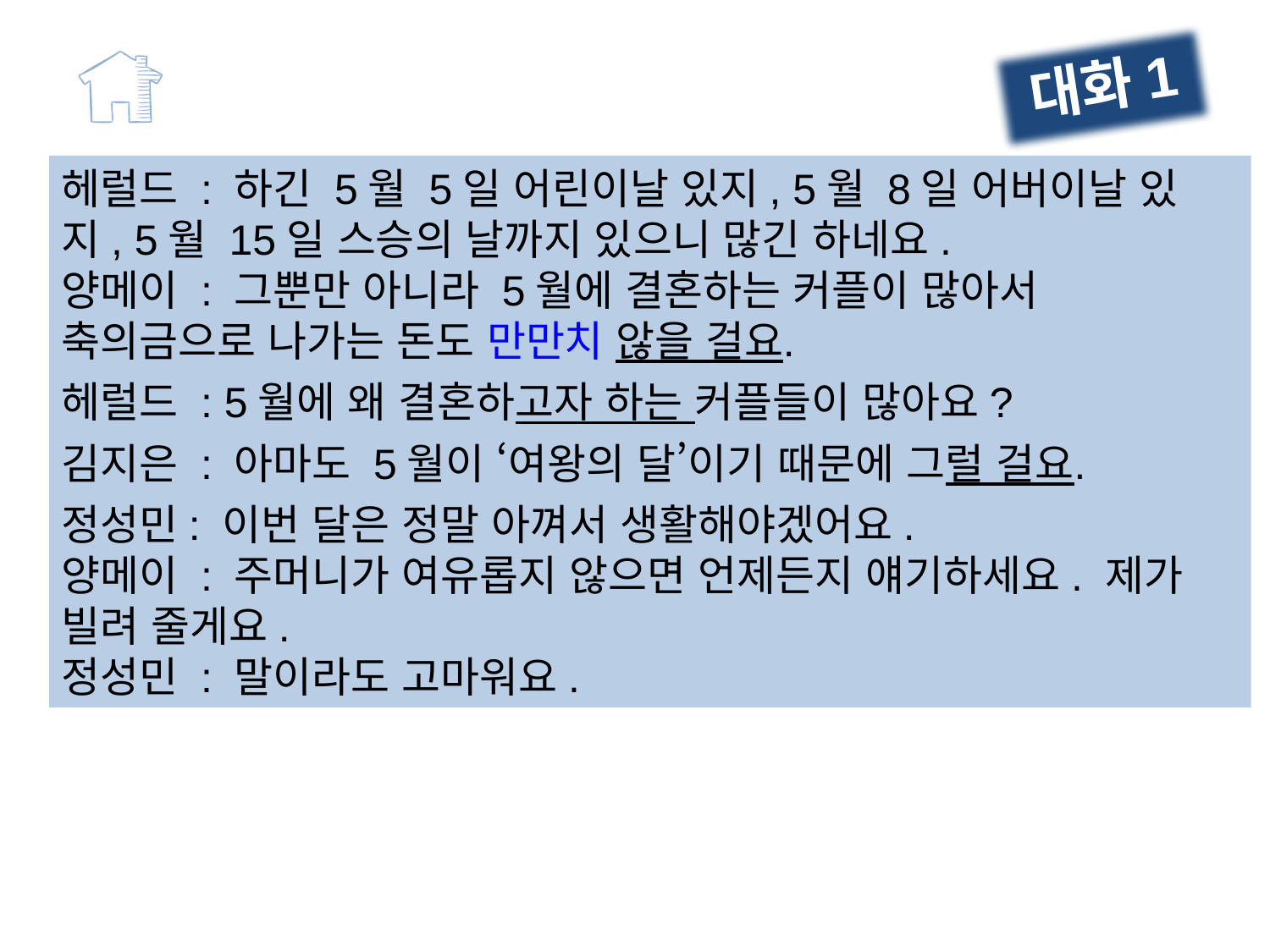

대화1

헤럴드 : 하긴 5월 5일 어린이날 있지, 5월 8일 어버이날 있지, 5월 15일 스승의 날까지 있으니 많긴 하네요.
양메이 : 그뿐만 아니라 5월에 결혼하는 커플이 많아서 축의금으로 나가는 돈도 만만치 않을 걸요.
헤럴드 : 5월에 왜 결혼하고자 하는 커플들이 많아요?
김지은 : 아마도 5월이 ‘여왕의 달’이기 때문에 그럴 걸요.
정성민: 이번 달은 정말 아껴서 생활해야겠어요.
양메이 : 주머니가 여유롭지 않으면 언제든지 얘기하세요. 제가 빌려 줄게요.
정성민 : 말이라도 고마워요.